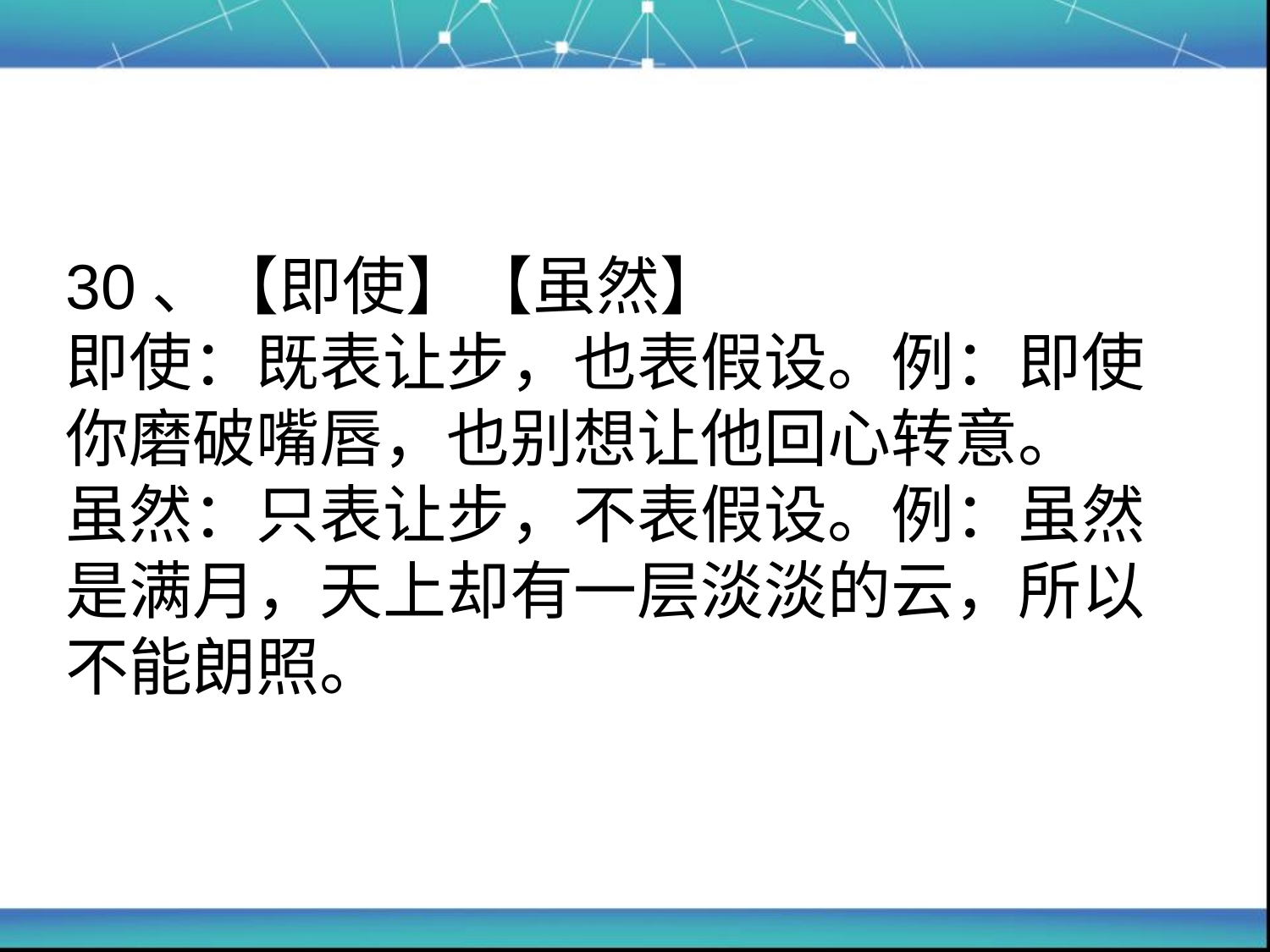

# 30、【即使】【虽然】 即使：既表让步，也表假设。例：即使你磨破嘴唇，也别想让他回心转意。 虽然：只表让步，不表假设。例：虽然是满月，天上却有一层淡淡的云，所以不能朗照。